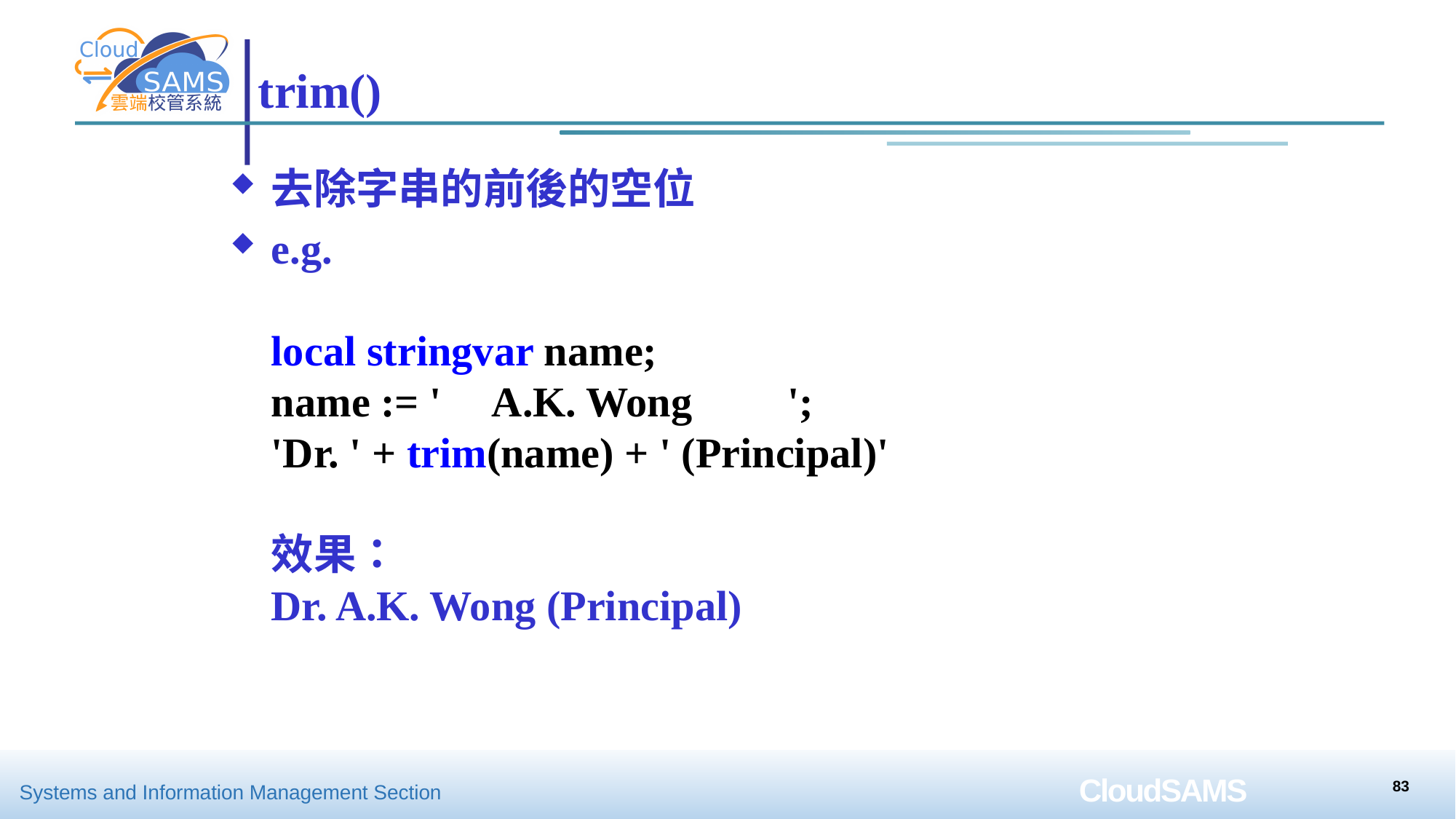

# trim()
去除字串的前後的空位
e.g.
local stringvar name;
name := '     A.K. Wong         ';
'Dr. ' + trim(name) + ' (Principal)'
效果：
Dr. A.K. Wong (Principal)
83